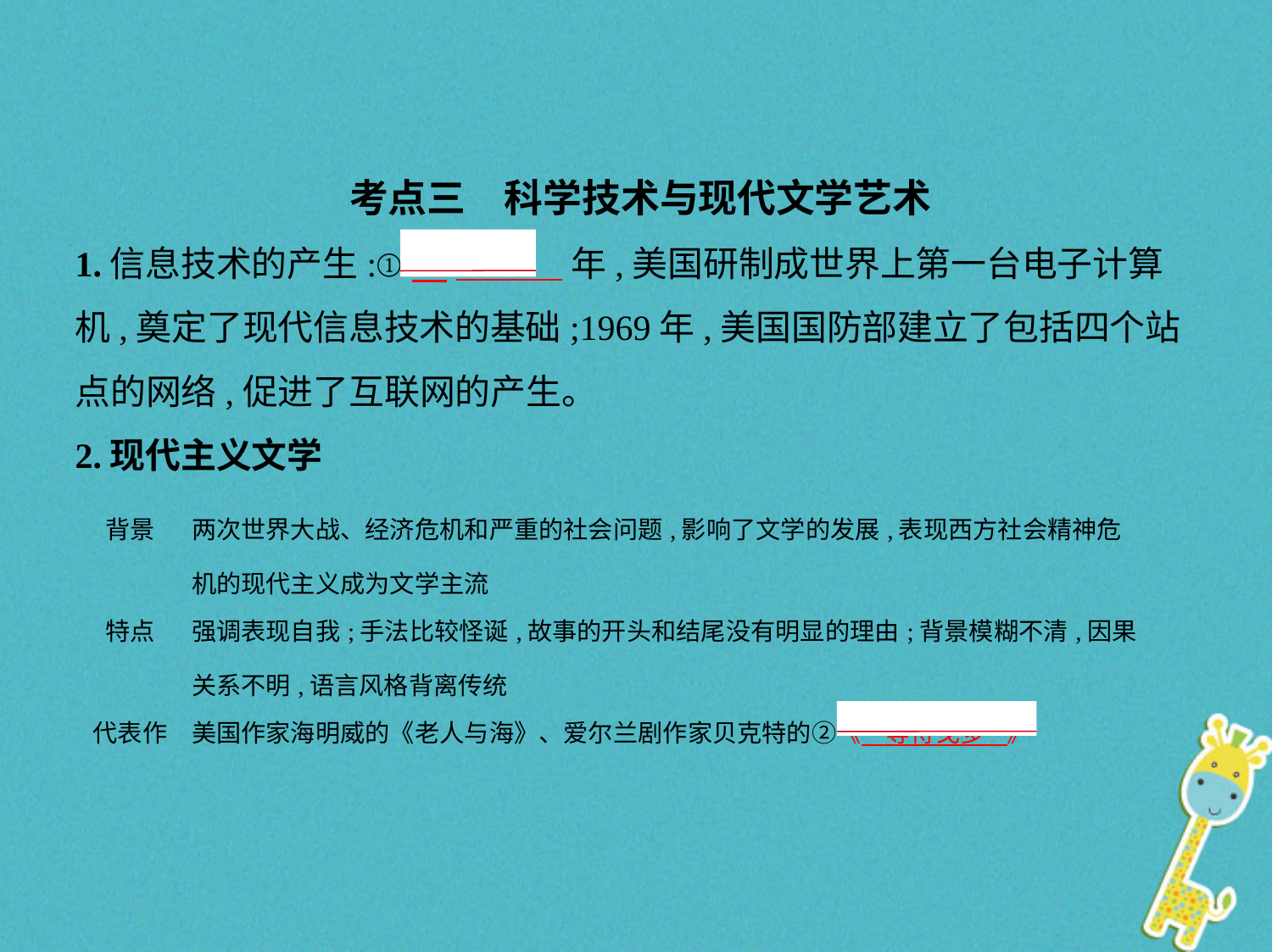

考点三　科学技术与现代文学艺术
1.信息技术的产生:①　1946    年,美国研制成世界上第一台电子计算
机,奠定了现代信息技术的基础;1969年,美国国防部建立了包括四个站
点的网络,促进了互联网的产生。
2.现代主义文学

| 背景 | 两次世界大战、经济危机和严重的社会问题,影响了文学的发展,表现西方社会精神危机的现代主义成为文学主流 |
| --- | --- |
| 特点 | 强调表现自我;手法比较怪诞,故事的开头和结尾没有明显的理由;背景模糊不清,因果关系不明,语言风格背离传统 |
| 代表作 | 美国作家海明威的《老人与海》、爱尔兰剧作家贝克特的②《　等待戈多    》 |